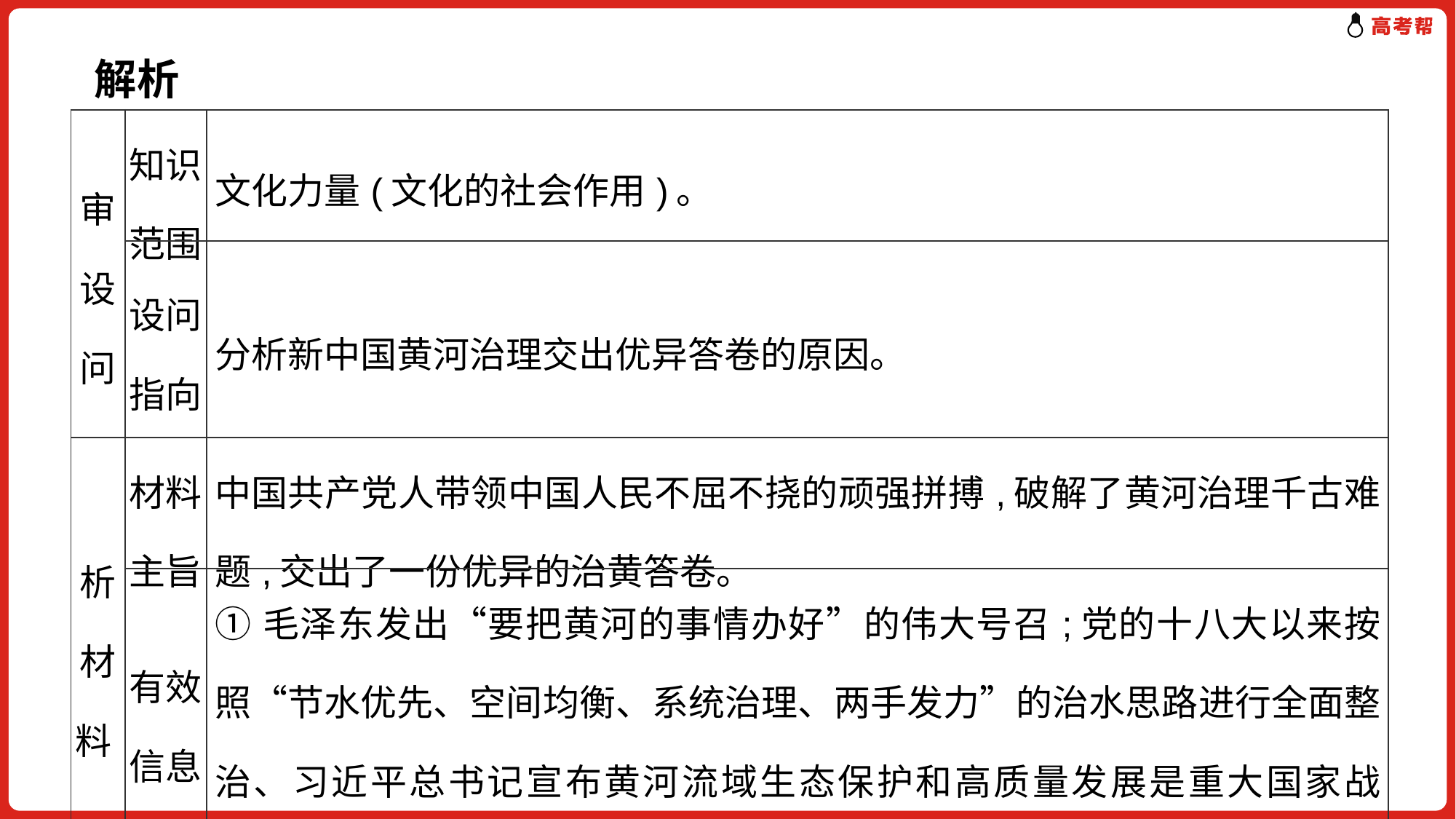

解析
| 审设问 | 知识范围 | 文化力量(文化的社会作用)。 |
| --- | --- | --- |
|  | 设问指向 | 分析新中国黄河治理交出优异答卷的原因。 |
| 析材料 | 材料主旨 | 中国共产党人带领中国人民不屈不挠的顽强拼搏,破解了黄河治理千古难题,交出了一份优异的治黄答卷。 |
|  | 有效信息 | ①毛泽东发出“要把黄河的事情办好”的伟大号召;党的十八大以来按照“节水优先、空间均衡、系统治理、两手发力”的治水思路进行全面整治、习近平总书记宣布黄河流域生态保护和高质量发展是重大国家战略;②黄河儿女不屈不挠的顽强拼搏,兴修水利、筑坝拦洪、修复生态。 |